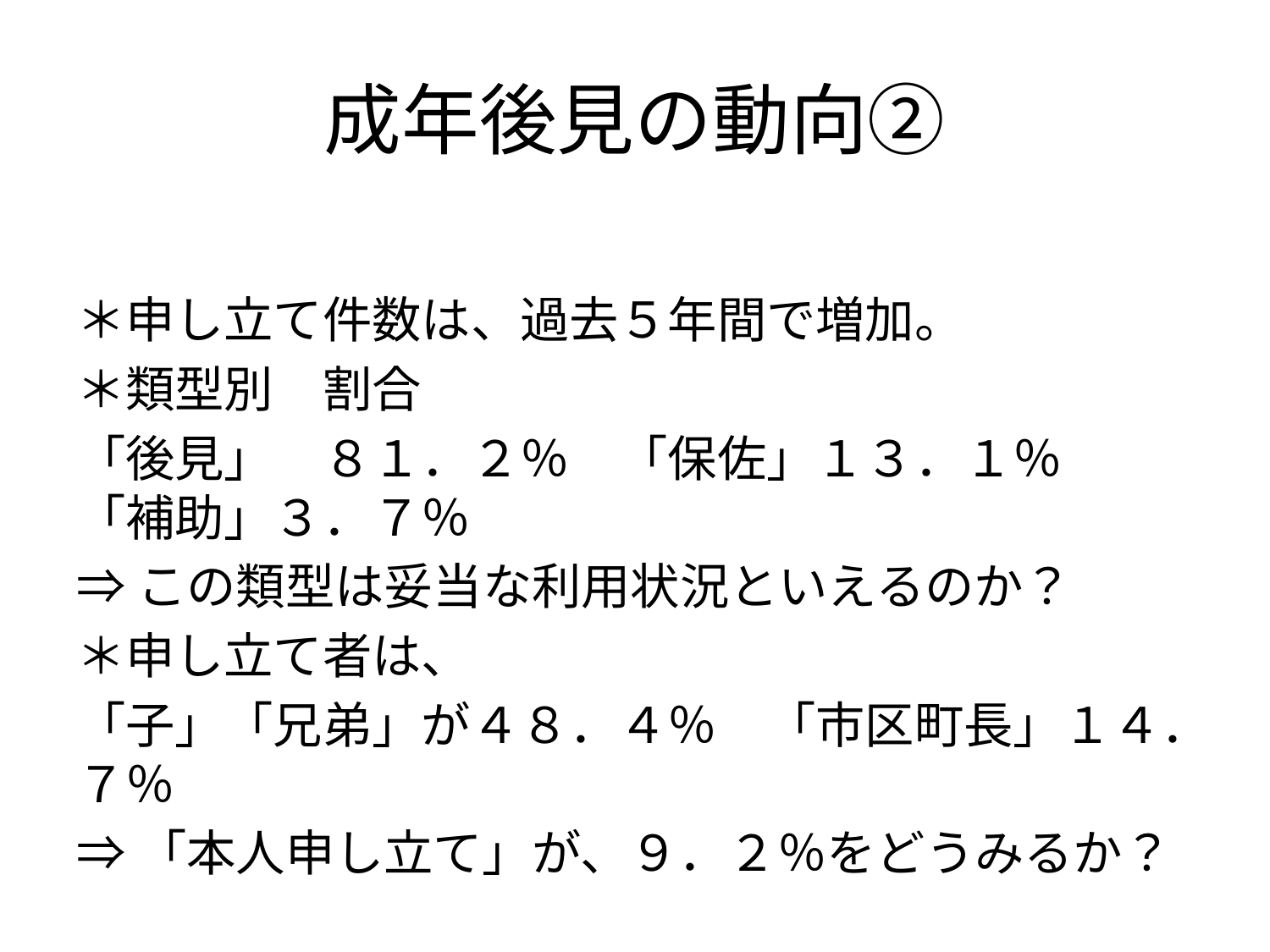

# 成年後見の動向②

＊申し立て件数は、過去５年間で増加。
＊類型別　割合
「後見」　８１．２％　「保佐」１３．１％　「補助」３．７％
⇒この類型は妥当な利用状況といえるのか？
＊申し立て者は、
「子」「兄弟」が４８．４％　「市区町長」１４．７％
⇒「本人申し立て」が、９．２％をどうみるか？